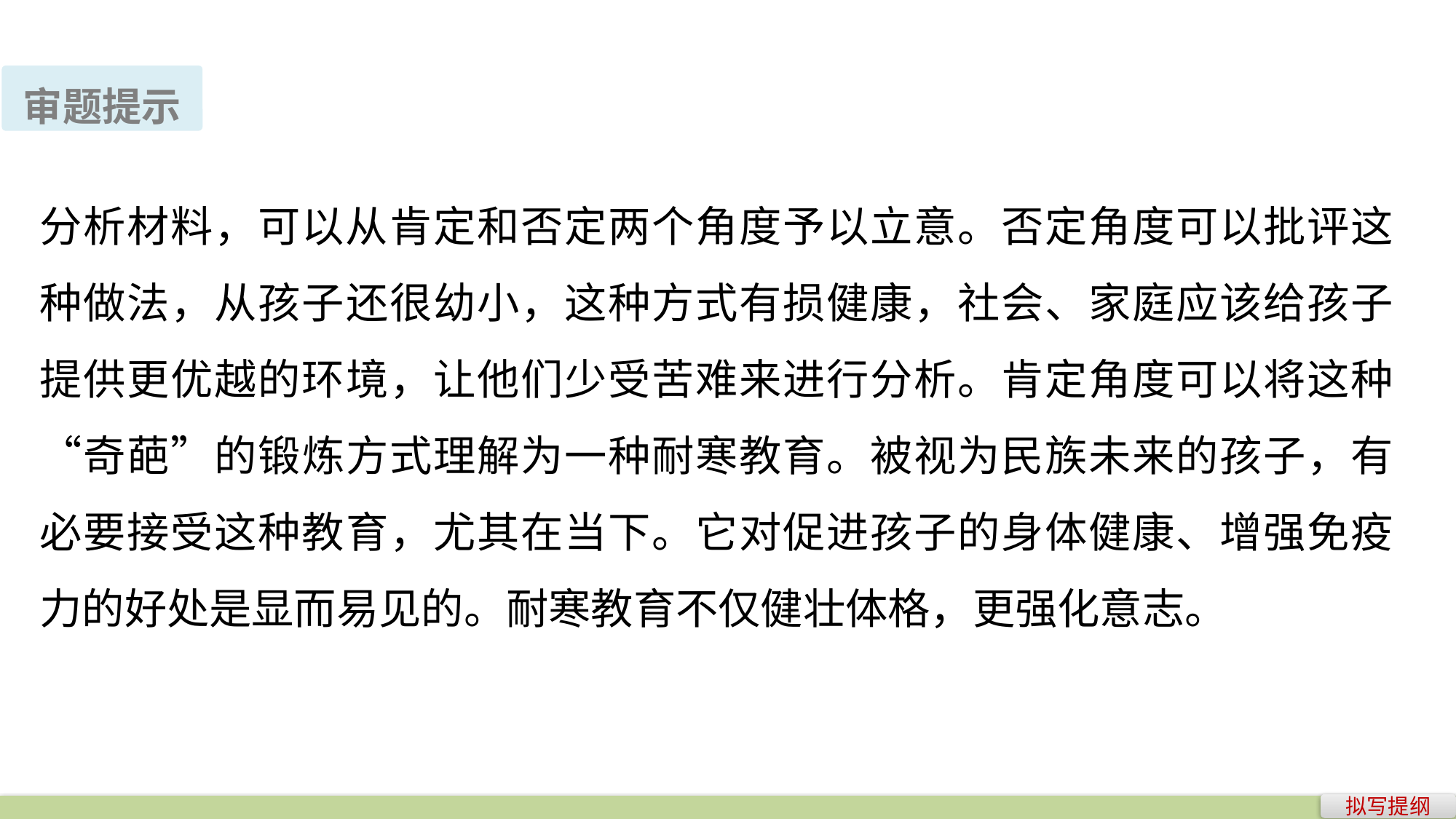

审题提示
分析材料，可以从肯定和否定两个角度予以立意。否定角度可以批评这种做法，从孩子还很幼小，这种方式有损健康，社会、家庭应该给孩子提供更优越的环境，让他们少受苦难来进行分析。肯定角度可以将这种“奇葩”的锻炼方式理解为一种耐寒教育。被视为民族未来的孩子，有必要接受这种教育，尤其在当下。它对促进孩子的身体健康、增强免疫力的好处是显而易见的。耐寒教育不仅健壮体格，更强化意志。
拟写提纲